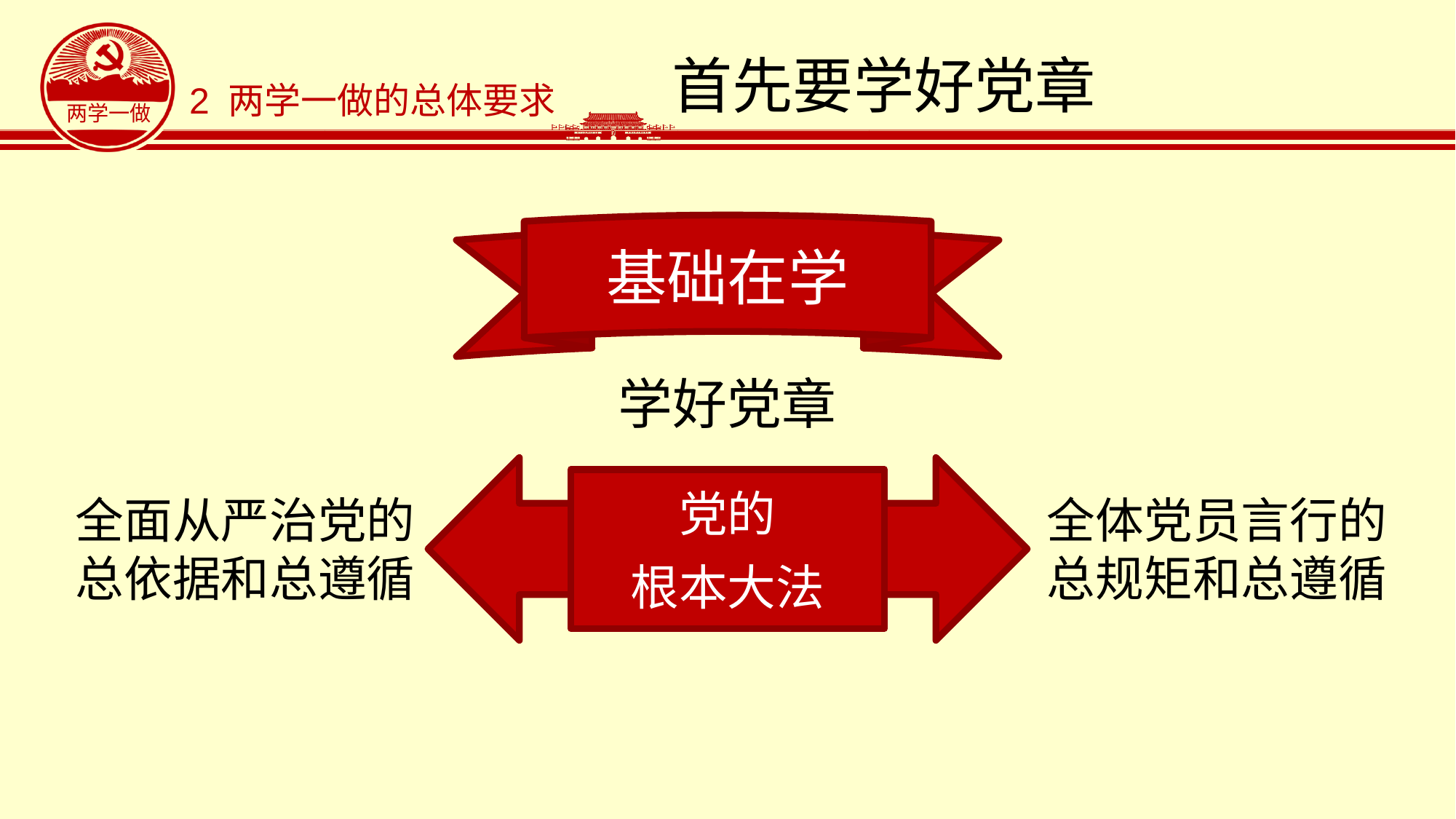

# 首先要学好党章
2 两学一做的总体要求
基础在学
学好党章

党的
根本大法
全面从严治党的
总依据和总遵循
全体党员言行的
总规矩和总遵循